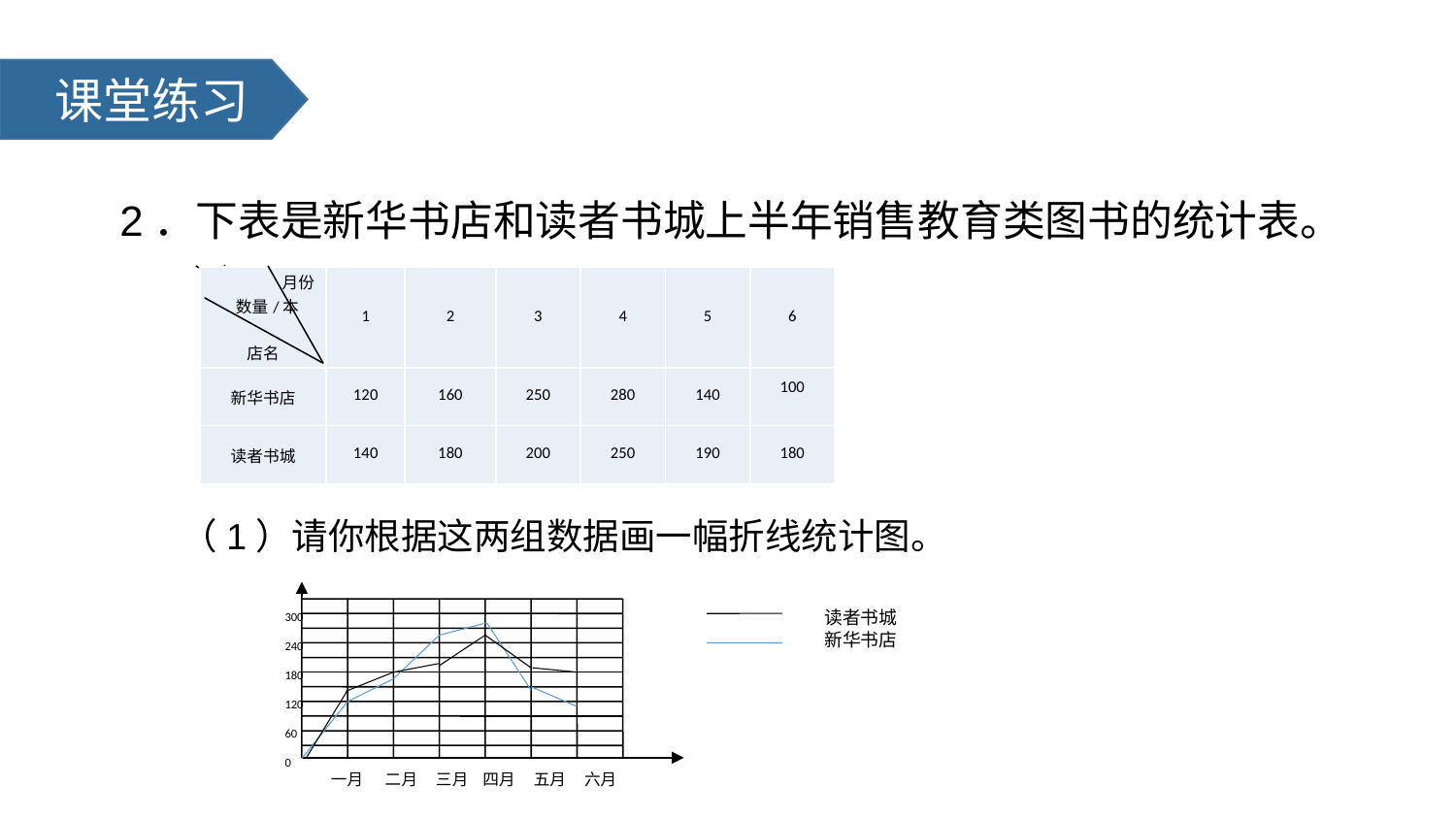

课堂练习
2．下表是新华书店和读者书城上半年销售教育类图书的统计表。

| 月份   数量/本   店名 | 1 | 2 | 3 | 4 | 5 | 6 |
| --- | --- | --- | --- | --- | --- | --- |
| 新华书店 | 120 | 160 | 250 | 280 | 140 | 100 |
| 读者书城 | 140 | 180 | 200 | 250 | 190 | 180 |
| 月份  数量/本   店名 | 1 | 2 | 3 | 4 | 5 | 6 |
| --- | --- | --- | --- | --- | --- | --- |
| 新华书店 | 120 | 160 | 250 | 280 | 140 | 100 |
| 读者书城 | 140 | 180 | 200 | 250 | 190 | 180 |

（1）请你根据这两组数据画一幅折线统计图。

读者书城
新华书店
300

240

180

120

60

0
一月      二月     三月    四月     五月     六月